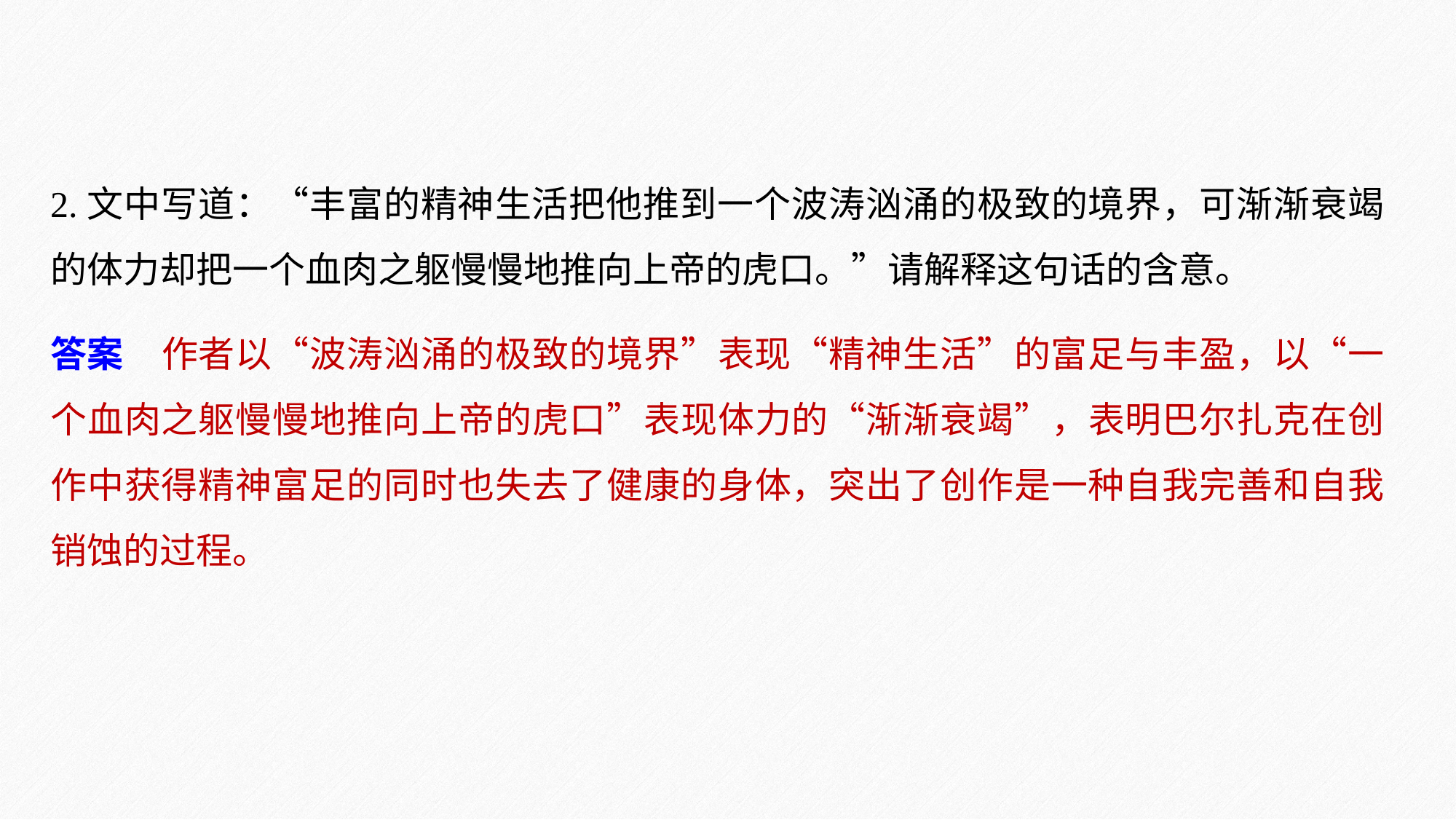

2.文中写道：“丰富的精神生活把他推到一个波涛汹涌的极致的境界，可渐渐衰竭的体力却把一个血肉之躯慢慢地推向上帝的虎口。”请解释这句话的含意。
答案　作者以“波涛汹涌的极致的境界”表现“精神生活”的富足与丰盈，以“一个血肉之躯慢慢地推向上帝的虎口”表现体力的“渐渐衰竭”，表明巴尔扎克在创作中获得精神富足的同时也失去了健康的身体，突出了创作是一种自我完善和自我销蚀的过程。